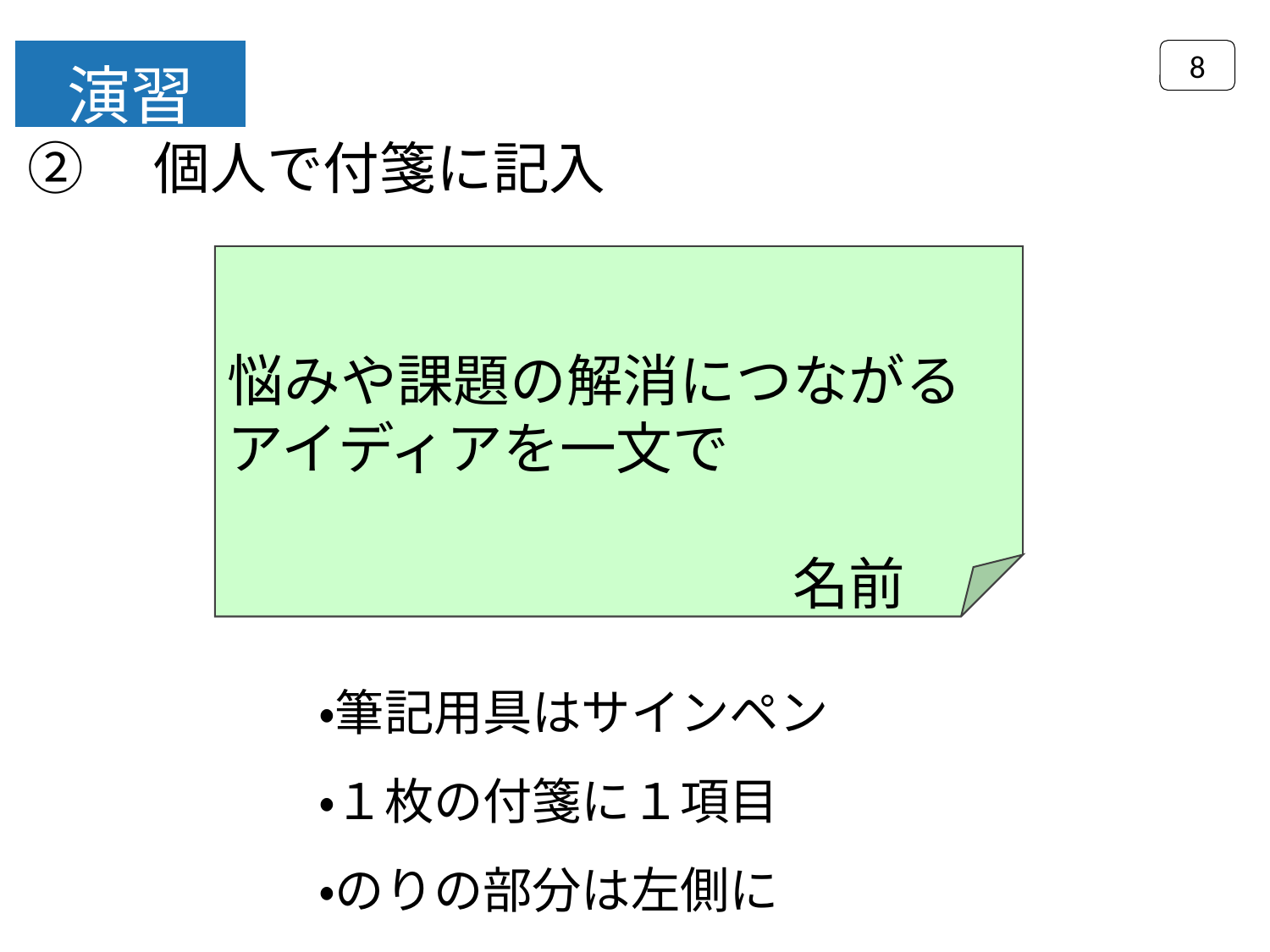

8
演習
②　個人で付箋に記入

悩みや課題の解消につながる
アイディアを一文で

　　　　　　　　　　名前
・筆記用具はサインペン
・１枚の付箋に１項目
・のりの部分は左側に